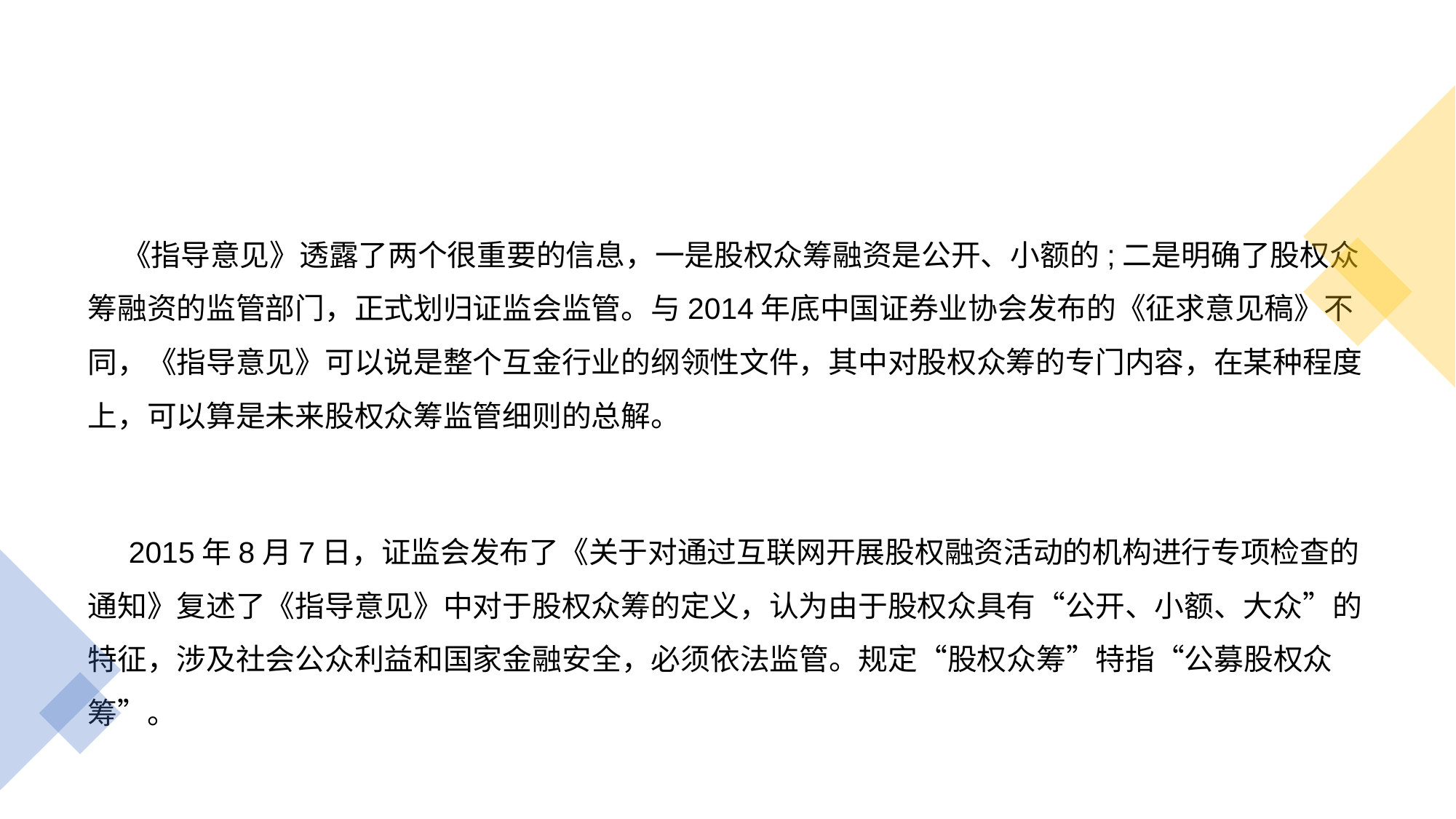

#

    《指导意见》透露了两个很重要的信息，一是股权众筹融资是公开、小额的;二是明确了股权众筹融资的监管部门，正式划归证监会监管。与2014年底中国证券业协会发布的《征求意见稿》不同，《指导意见》可以说是整个互金行业的纲领性文件，其中对股权众筹的专门内容，在某种程度上，可以算是未来股权众筹监管细则的总解。

     2015年8月7日，证监会发布了《关于对通过互联网开展股权融资活动的机构进行专项检查的通知》复述了《指导意见》中对于股权众筹的定义，认为由于股权众具有“公开、小额、大众”的特征，涉及社会公众利益和国家金融安全，必须依法监管。规定“股权众筹”特指“公募股权众筹”。